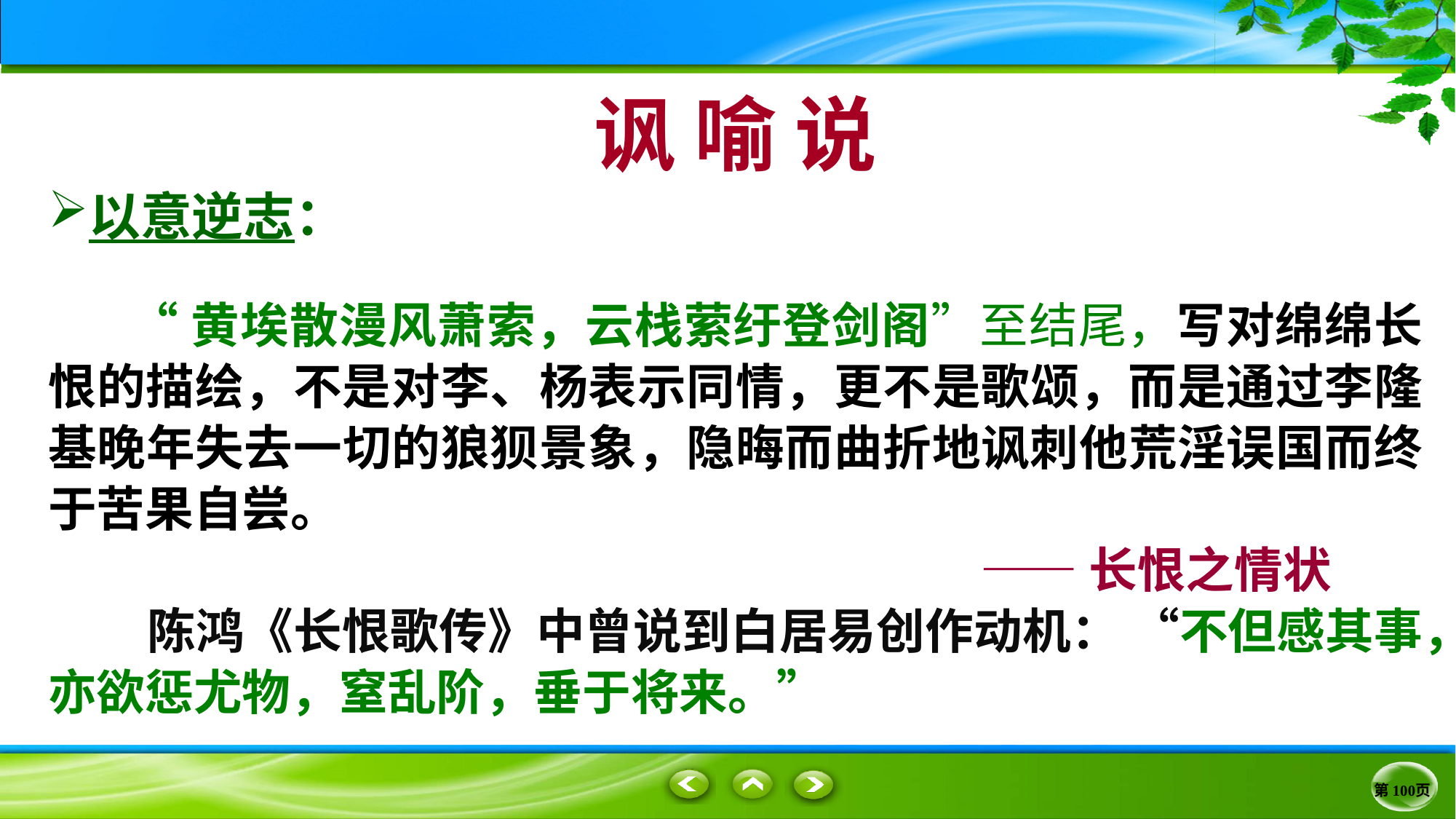

讽 喻 说
以意逆志：

       “黄埃散漫风萧索，云栈萦纡登剑阁”至结尾，写对绵绵长恨的描绘，不是对李、杨表示同情，更不是歌颂，而是通过李隆基晚年失去一切的狼狈景象，隐晦而曲折地讽刺他荒淫误国而终于苦果自尝。
                                                                                    ——长恨之情状
        陈鸿《长恨歌传》中曾说到白居易创作动机： “不但感其事，亦欲惩尤物，窒乱阶，垂于将来。”